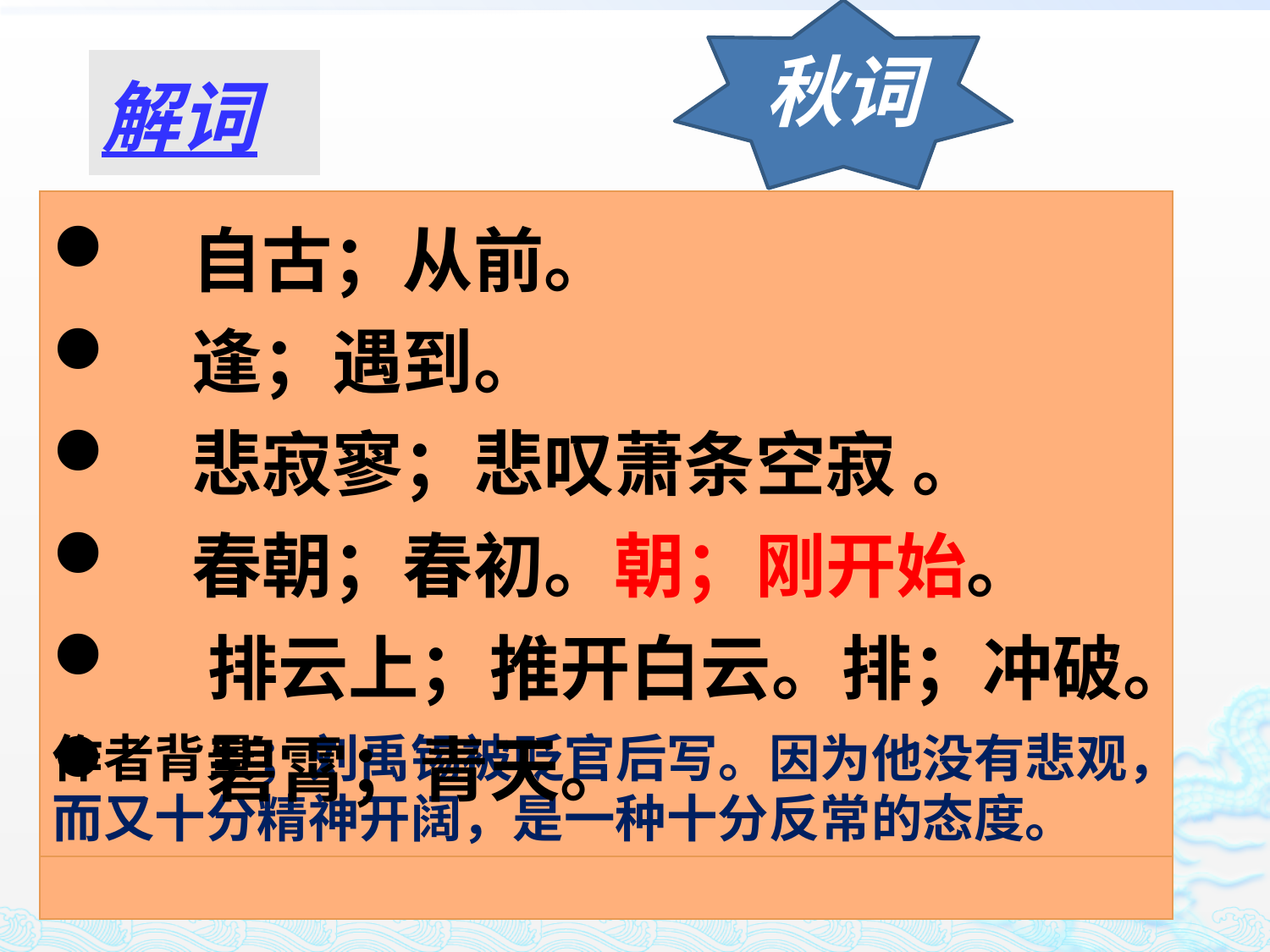

秋词
| 解词 |
| --- |
| 作者背景；刘禹锡被贬官后写。因为他没有悲观，而又十分精神开阔，是一种十分反常的态度。 |
| --- |
|  |
| 自古；从前。 逢；遇到。 悲寂寥；悲叹萧条空寂 。 春朝；春初。朝；刚开始。 排云上；推开白云。排；冲破。 碧霄；青天。 |
| --- |
#